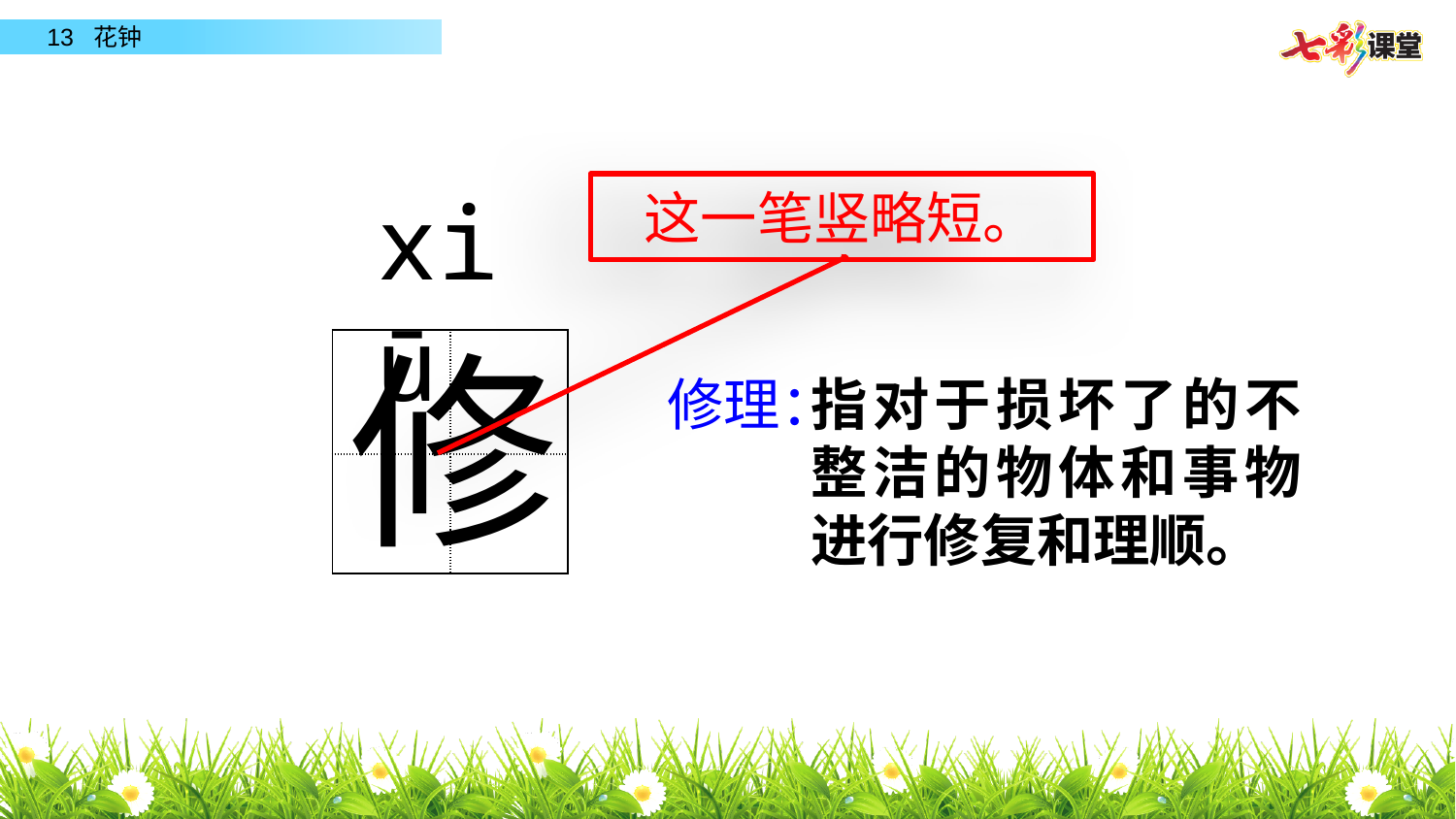

xiū
这一笔竖略短。
修
|  |  |
| --- | --- |
|  |  |
修理：
指对于损坏了的不整洁的物体和事物进行修复和理顺。